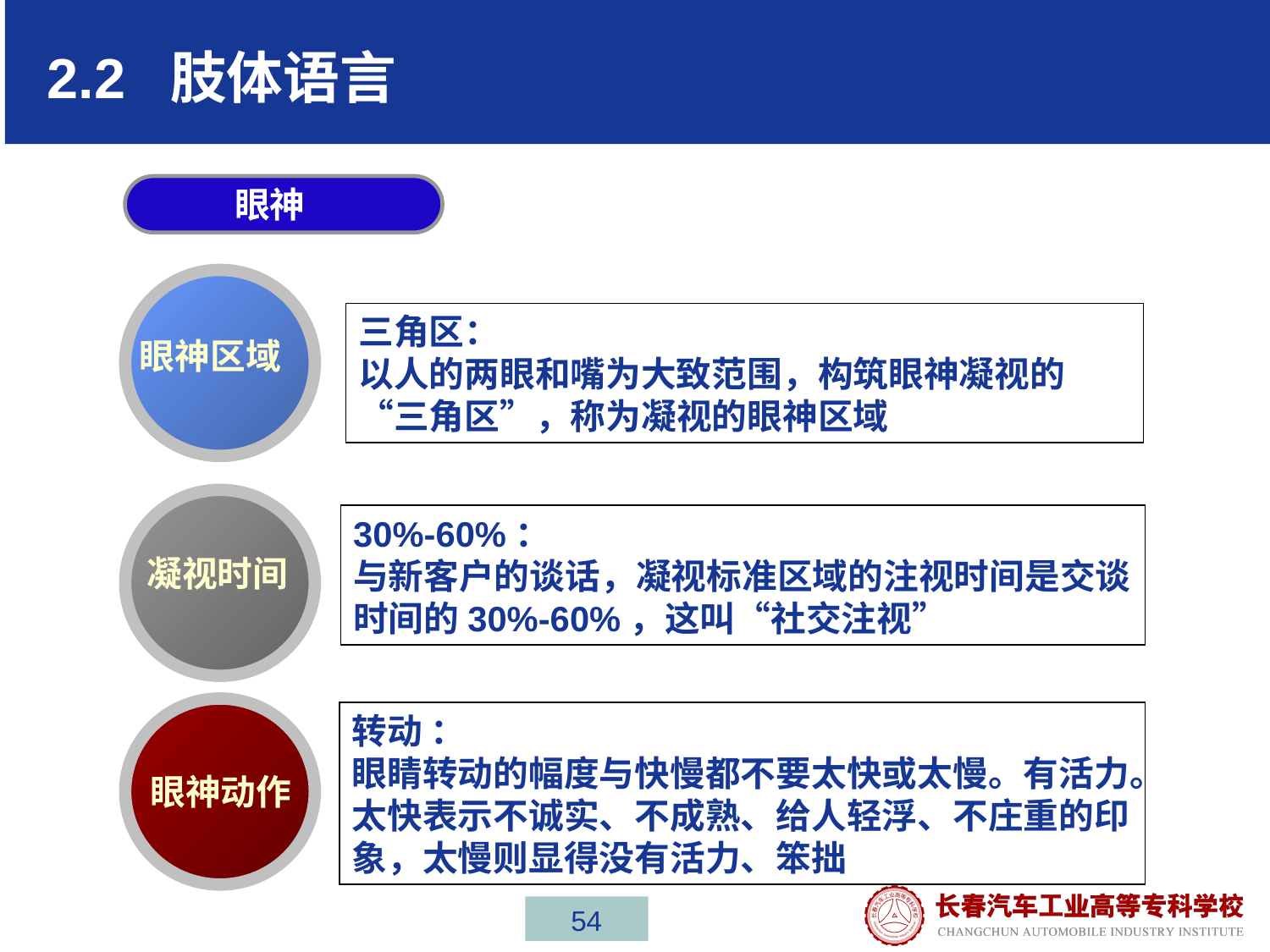

2.2  肢体语言
# 2.2肢体语言
眼神

三角区：
以人的两眼和嘴为大致范围，构筑眼神凝视的“三角区”，称为凝视的眼神区域
眼神区域

30%-60%：
与新客户的谈话，凝视标准区域的注视时间是交谈时间的30%-60%，这叫“社交注视”
凝视时间

转动 ：
眼睛转动的幅度与快慢都不要太快或太慢。有活力。太快表示不诚实、不成熟、给人轻浮、不庄重的印象，太慢则显得没有活力、笨拙
眼神动作
54